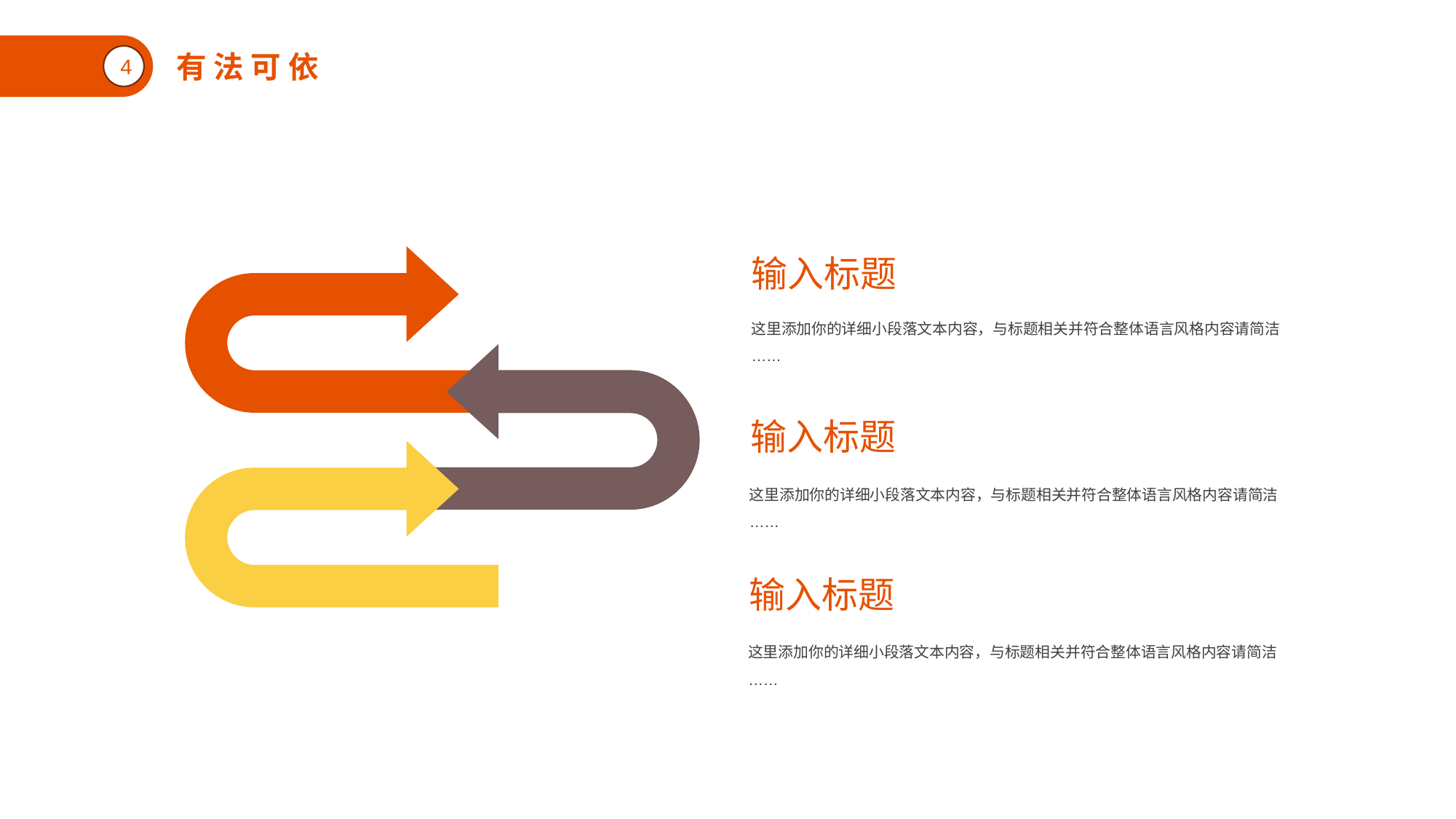

有 法 可 依
4
输入标题

这里添加你的详细小段落文本内容，与标题相关并符合整体语言风格内容请简洁
……

输入标题

这里添加你的详细小段落文本内容，与标题相关并符合整体语言风格内容请简洁
……

输入标题
这里添加你的详细小段落文本内容，与标题相关并符合整体语言风格内容请简洁
……